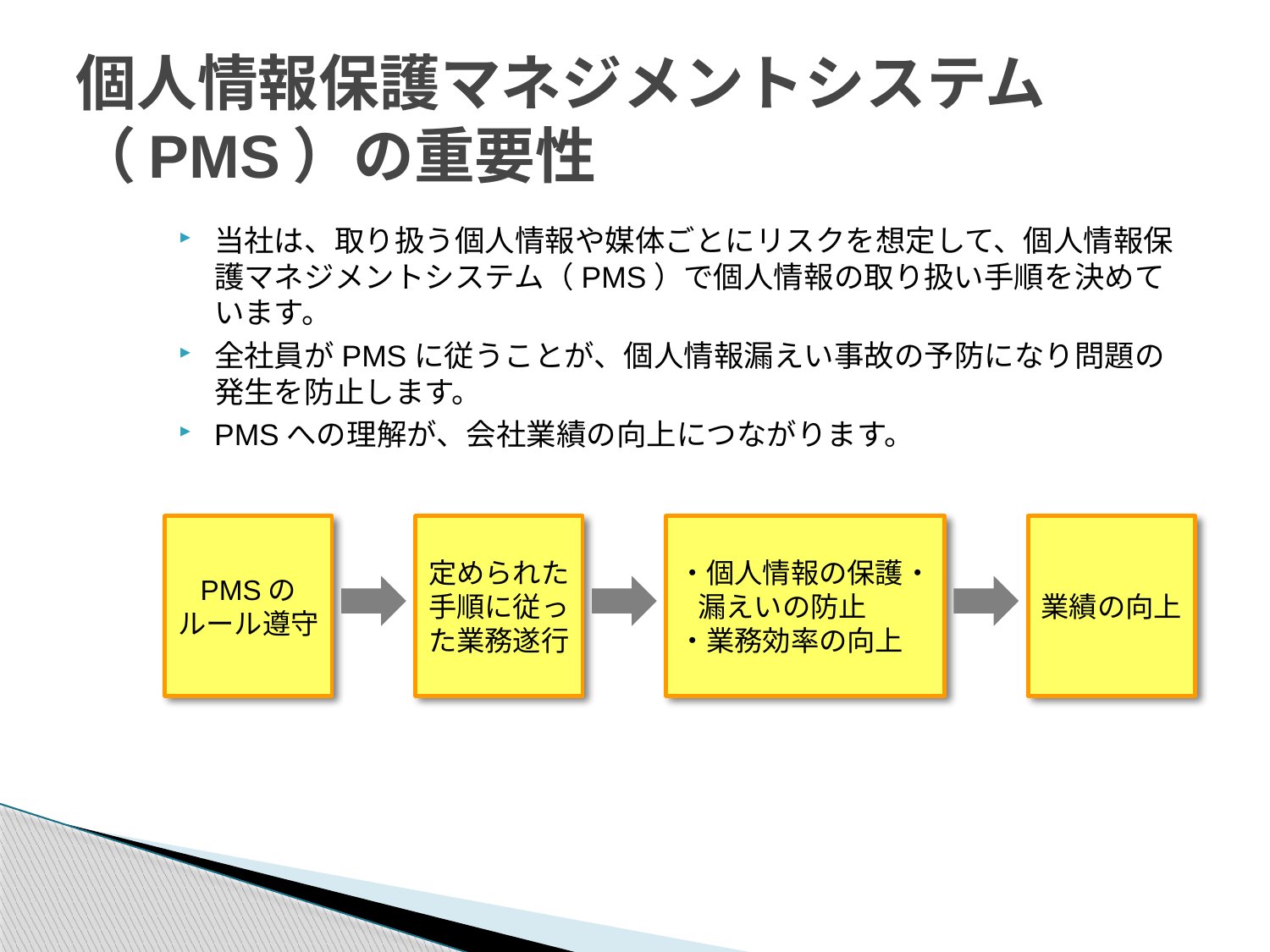

# 個人情報保護マネジメントシステム（PMS）の重要性
当社は、取り扱う個人情報や媒体ごとにリスクを想定して、個人情報保護マネジメントシステム（PMS）で個人情報の取り扱い手順を決めています。
全社員がPMSに従うことが、個人情報漏えい事故の予防になり問題の発生を防止します。
PMSへの理解が、会社業績の向上につながります。
PMSのルール遵守
定められた手順に従った業務遂行
・個人情報の保護・
  漏えいの防止
・業務効率の向上
業績の向上